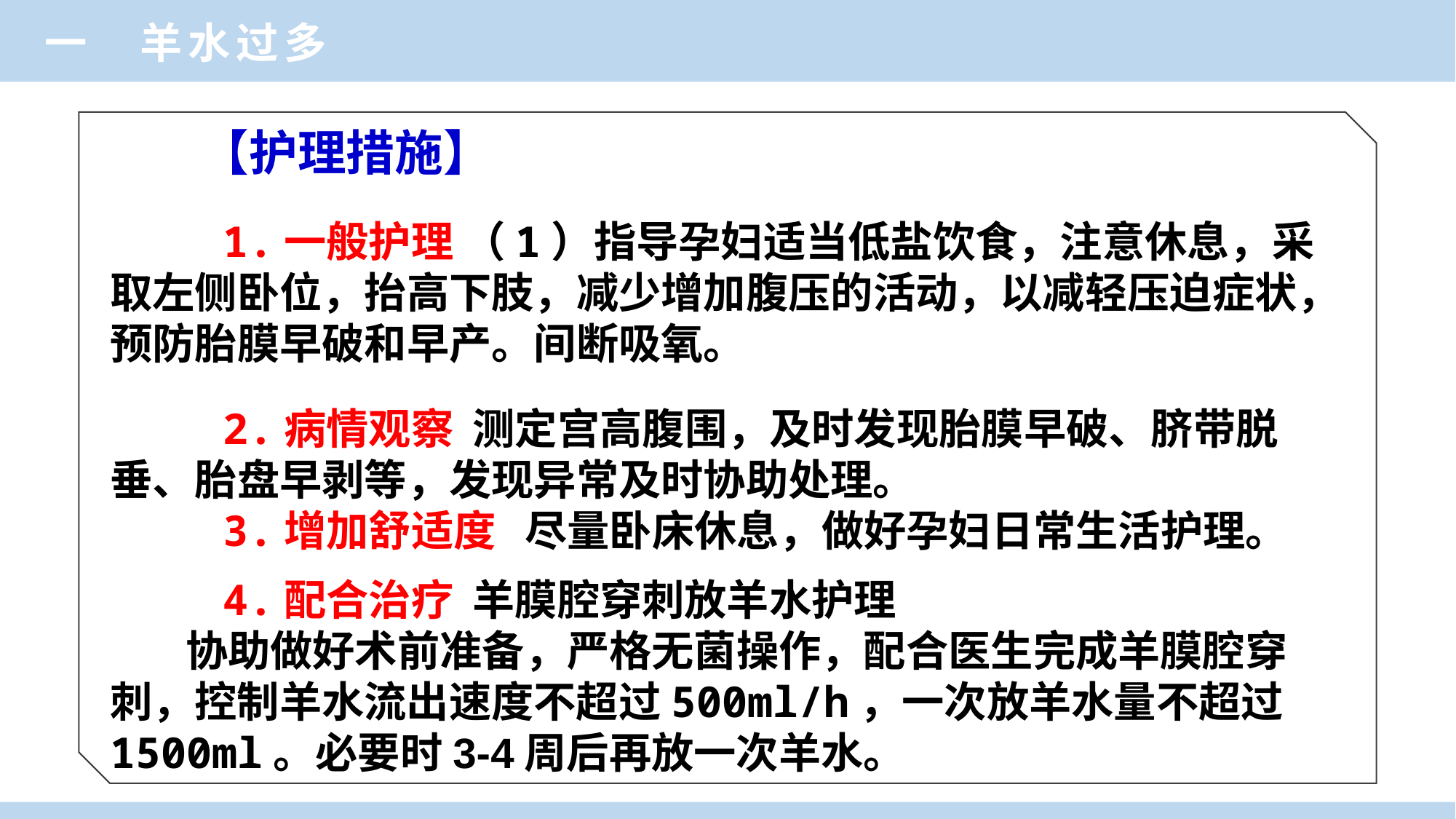

一   羊水过多

【护理措施】
   1.一般护理 （1）指导孕妇适当低盐饮食，注意休息，采取左侧卧位，抬高下肢，减少增加腹压的活动，以减轻压迫症状，预防胎膜早破和早产。间断吸氧。
   2.病情观察  测定宫高腹围，及时发现胎膜早破、脐带脱垂、胎盘早剥等，发现异常及时协助处理。
   3.增加舒适度   尽量卧床休息，做好孕妇日常生活护理。
   4.配合治疗  羊膜腔穿刺放羊水护理
   协助做好术前准备，严格无菌操作，配合医生完成羊膜腔穿刺，控制羊水流出速度不超过500ml/h，一次放羊水量不超过1500ml。必要时3-4周后再放一次羊水。